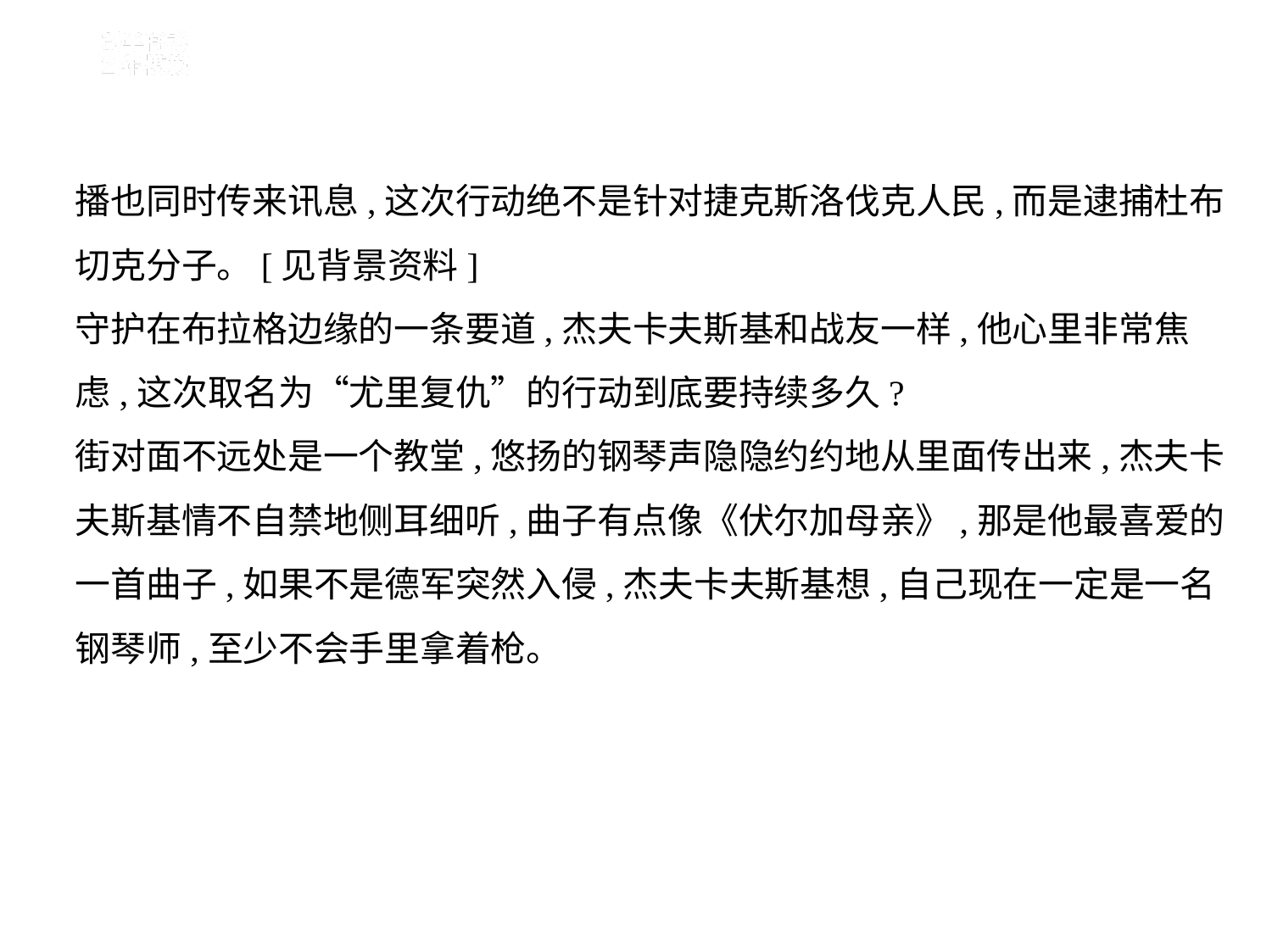

播也同时传来讯息,这次行动绝不是针对捷克斯洛伐克人民,而是逮捕杜布
切克分子。[见背景资料]
守护在布拉格边缘的一条要道,杰夫卡夫斯基和战友一样,他心里非常焦
虑,这次取名为“尤里复仇”的行动到底要持续多久?
街对面不远处是一个教堂,悠扬的钢琴声隐隐约约地从里面传出来,杰夫卡
夫斯基情不自禁地侧耳细听,曲子有点像《伏尔加母亲》,那是他最喜爱的
一首曲子,如果不是德军突然入侵,杰夫卡夫斯基想,自己现在一定是一名
钢琴师,至少不会手里拿着枪。